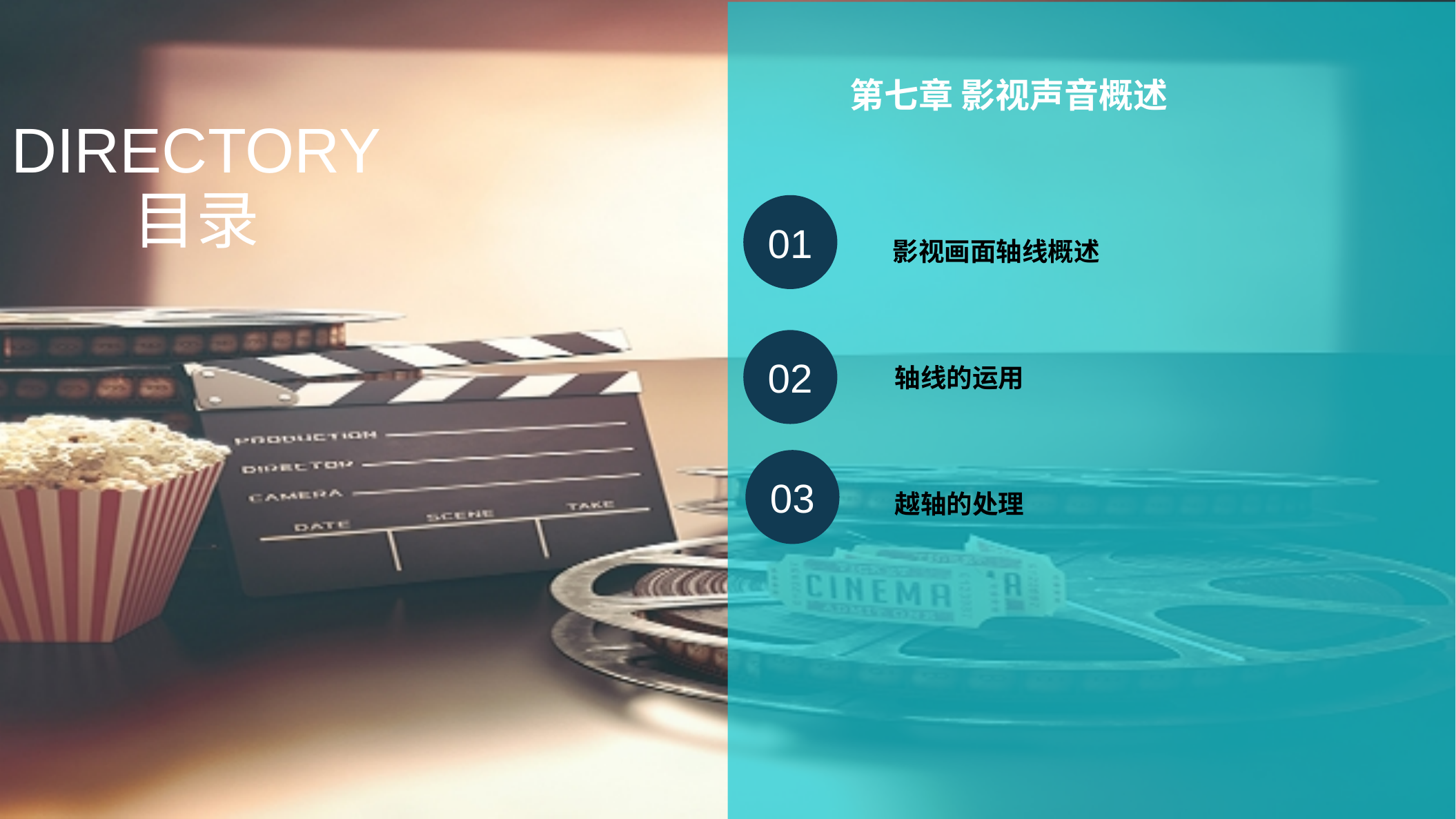

第七章 影视声音概述

DIRECTORY
目录
01
影视画面轴线概述
02
 轴线的运用
03
 越轴的处理